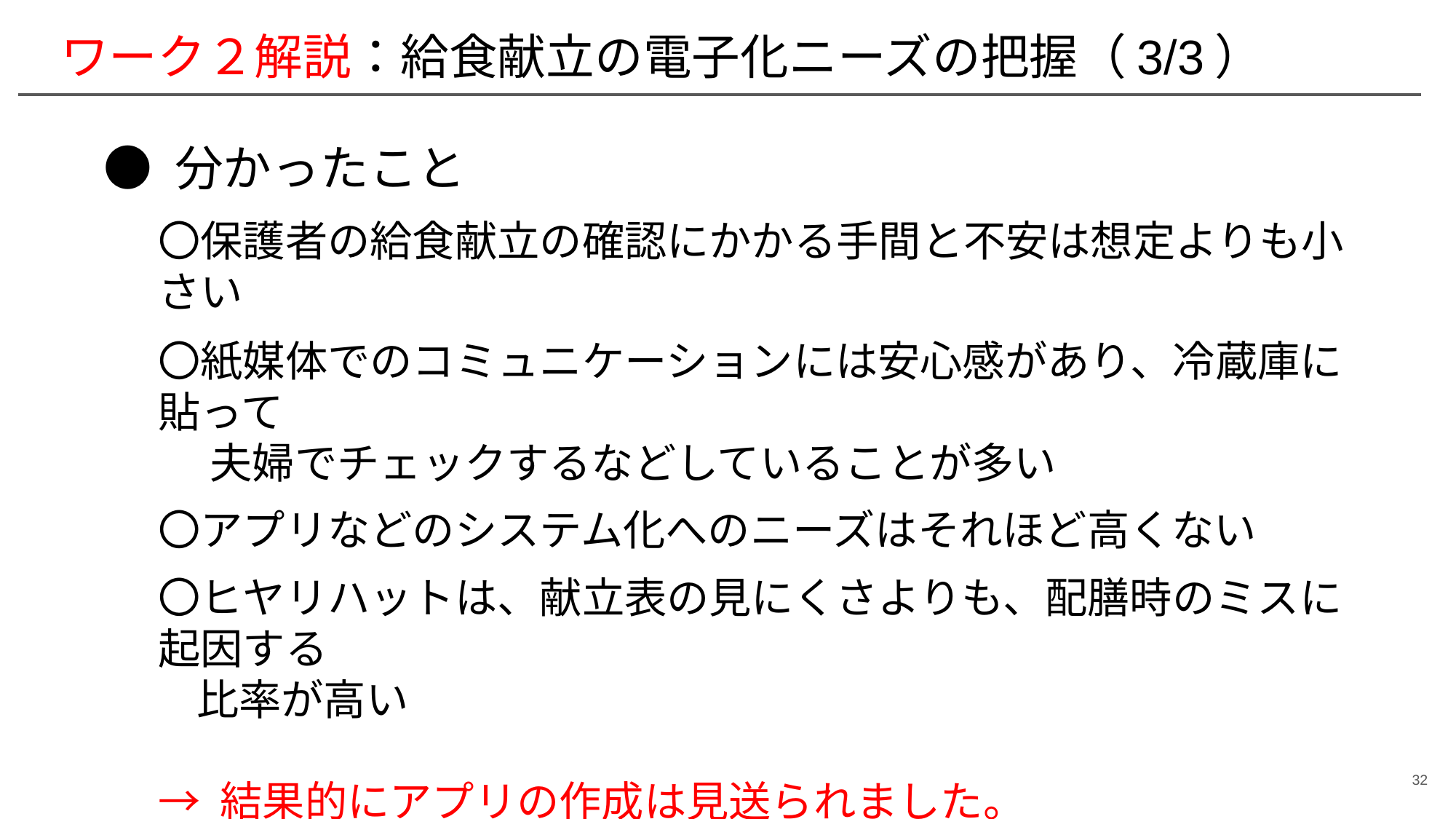

# ワーク２解説：給食献立の電子化ニーズの把握（3/3）
● 分かったこと

〇保護者の給食献立の確認にかかる手間と不安は想定よりも小さい

〇紙媒体でのコミュニケーションには安心感があり、冷蔵庫に貼って
　 夫婦でチェックするなどしていることが多い

〇アプリなどのシステム化へのニーズはそれほど高くない

〇ヒヤリハットは、献立表の見にくさよりも、配膳時のミスに起因する
   比率が高い

→ 結果的にアプリの作成は見送られました。
32